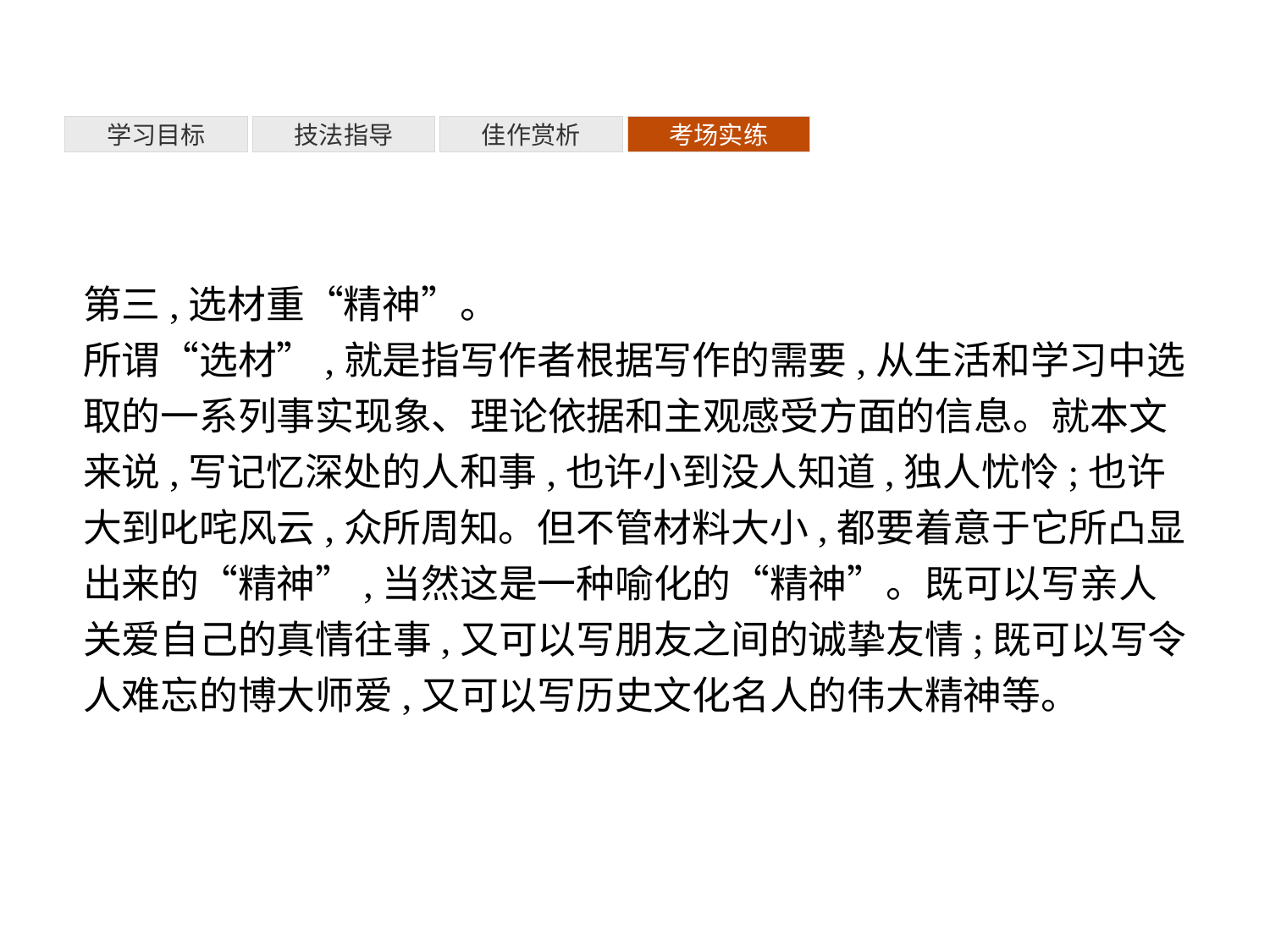

考场实练
学习目标
技法指导
佳作赏析
第三,选材重“精神”。
所谓“选材”,就是指写作者根据写作的需要,从生活和学习中选取的一系列事实现象、理论依据和主观感受方面的信息。就本文来说,写记忆深处的人和事,也许小到没人知道,独人忧怜;也许大到叱咤风云,众所周知。但不管材料大小,都要着意于它所凸显出来的“精神”,当然这是一种喻化的“精神”。既可以写亲人关爱自己的真情往事,又可以写朋友之间的诚挚友情;既可以写令人难忘的博大师爱,又可以写历史文化名人的伟大精神等。